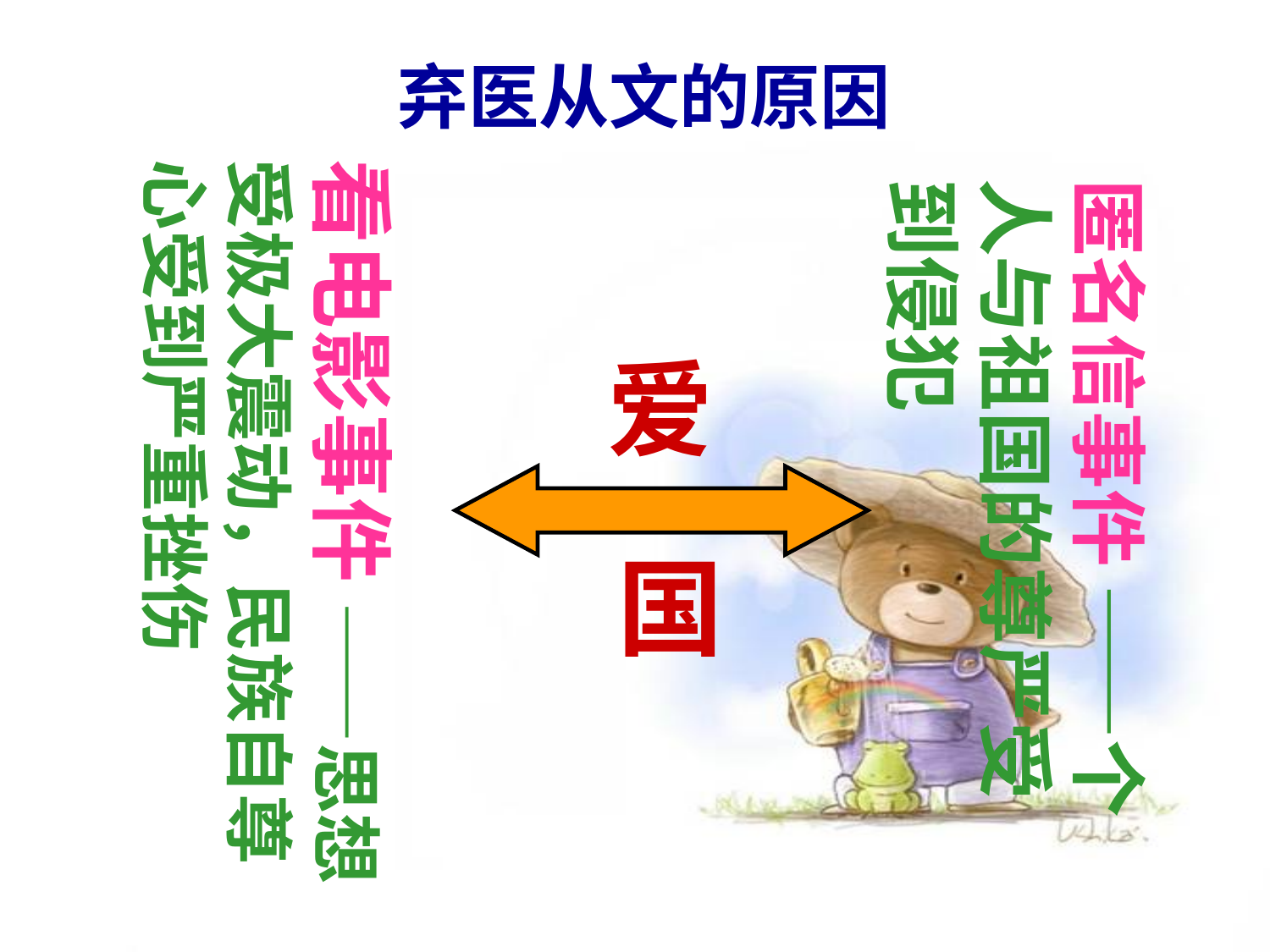

弃医从文的原因
看电影事件 ——思想受极大震动，民族自尊心受到严重挫伤
匿名信事件 ——个人与祖国的尊严受到侵犯
爱

国